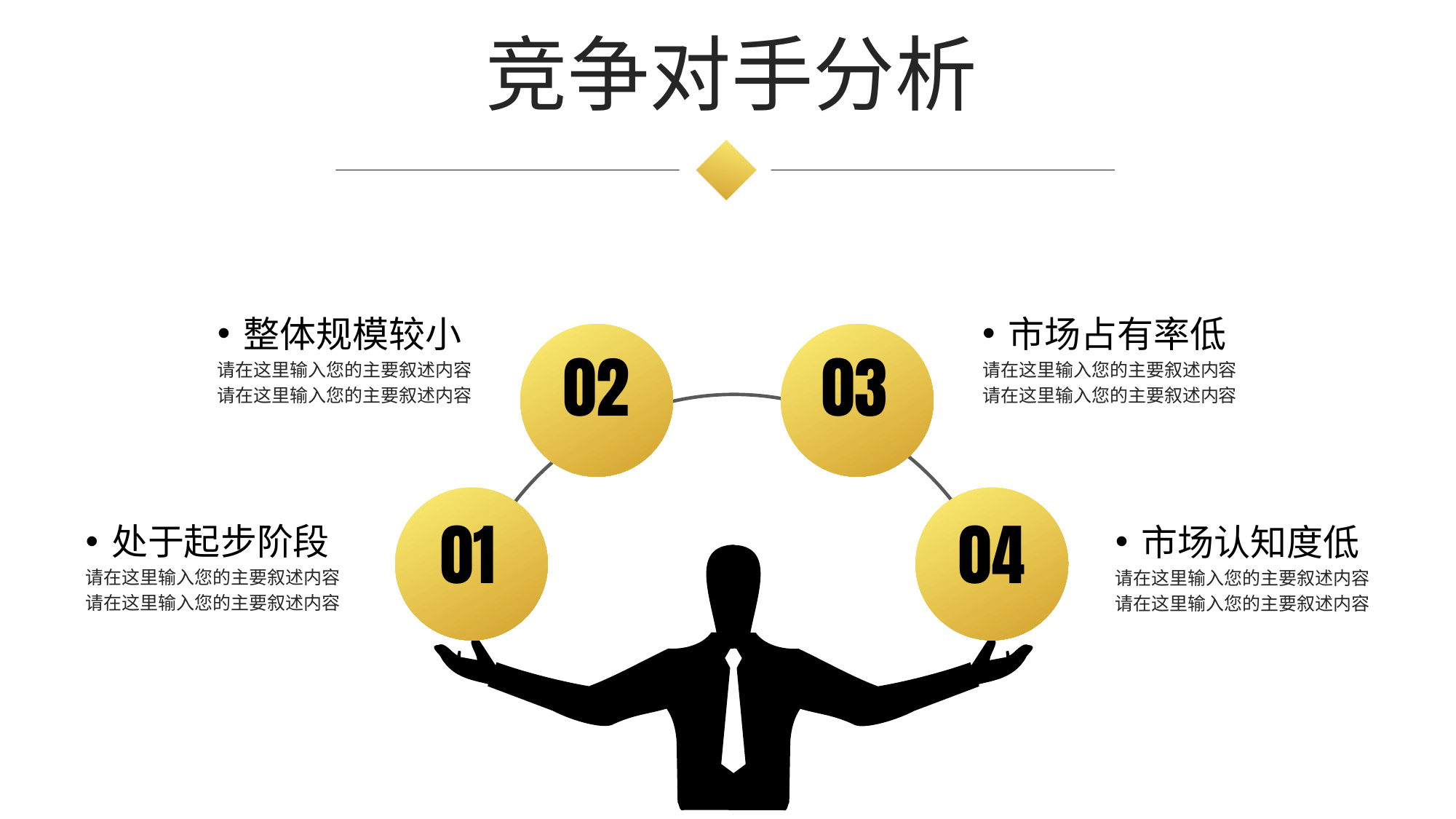

竞争对手分析

整体规模较小
请在这里输入您的主要叙述内容
请在这里输入您的主要叙述内容
市场占有率低
请在这里输入您的主要叙述内容
请在这里输入您的主要叙述内容

02

03

01

04
处于起步阶段
请在这里输入您的主要叙述内容
请在这里输入您的主要叙述内容
市场认知度低
请在这里输入您的主要叙述内容
请在这里输入您的主要叙述内容